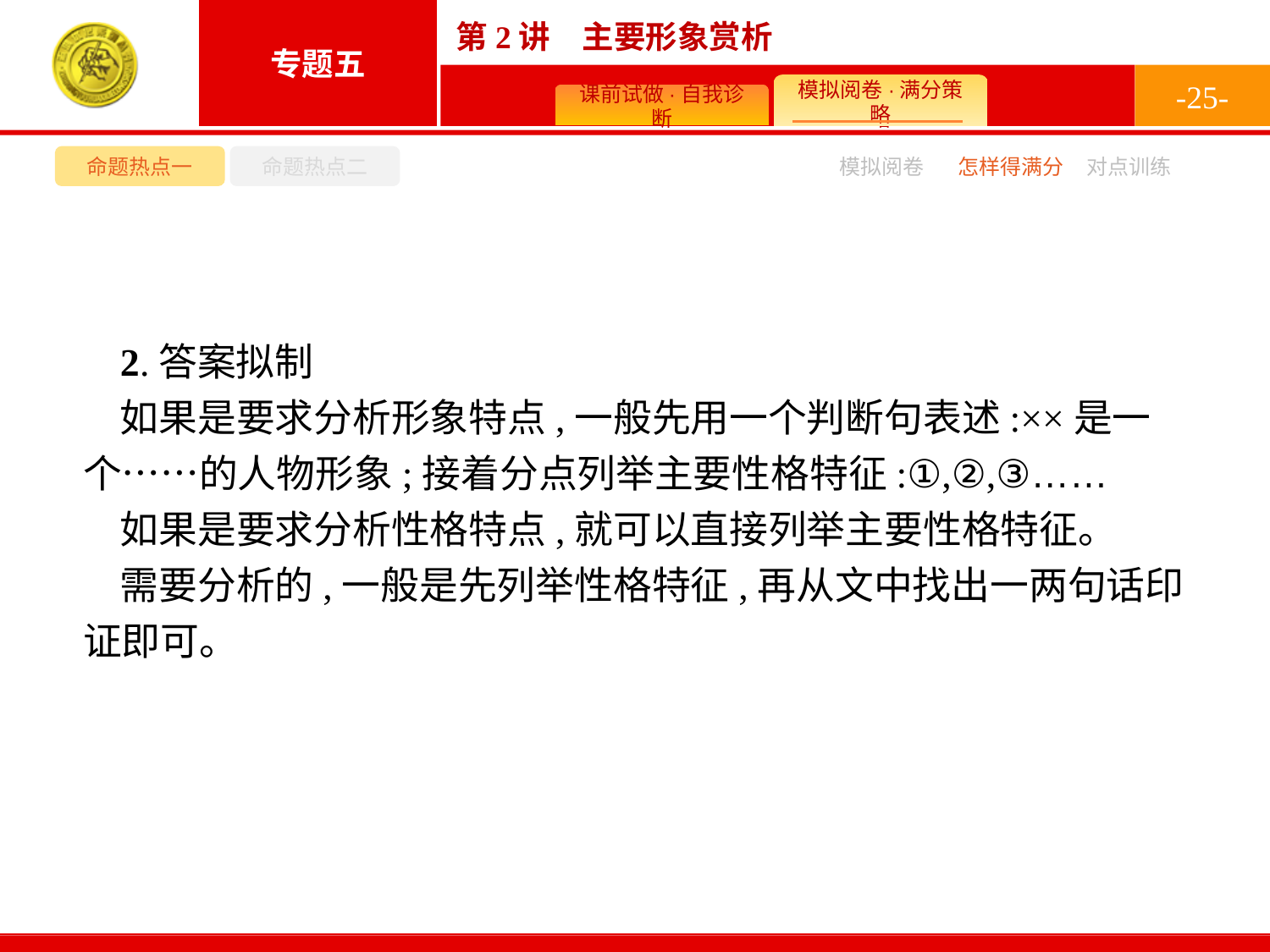

-25-
命题热点一
命题热点二
模拟阅卷
怎样得满分
对点训练
2.答案拟制
如果是要求分析形象特点,一般先用一个判断句表述:××是一个……的人物形象;接着分点列举主要性格特征:①,②,③……
如果是要求分析性格特点,就可以直接列举主要性格特征。
需要分析的,一般是先列举性格特征,再从文中找出一两句话印证即可。